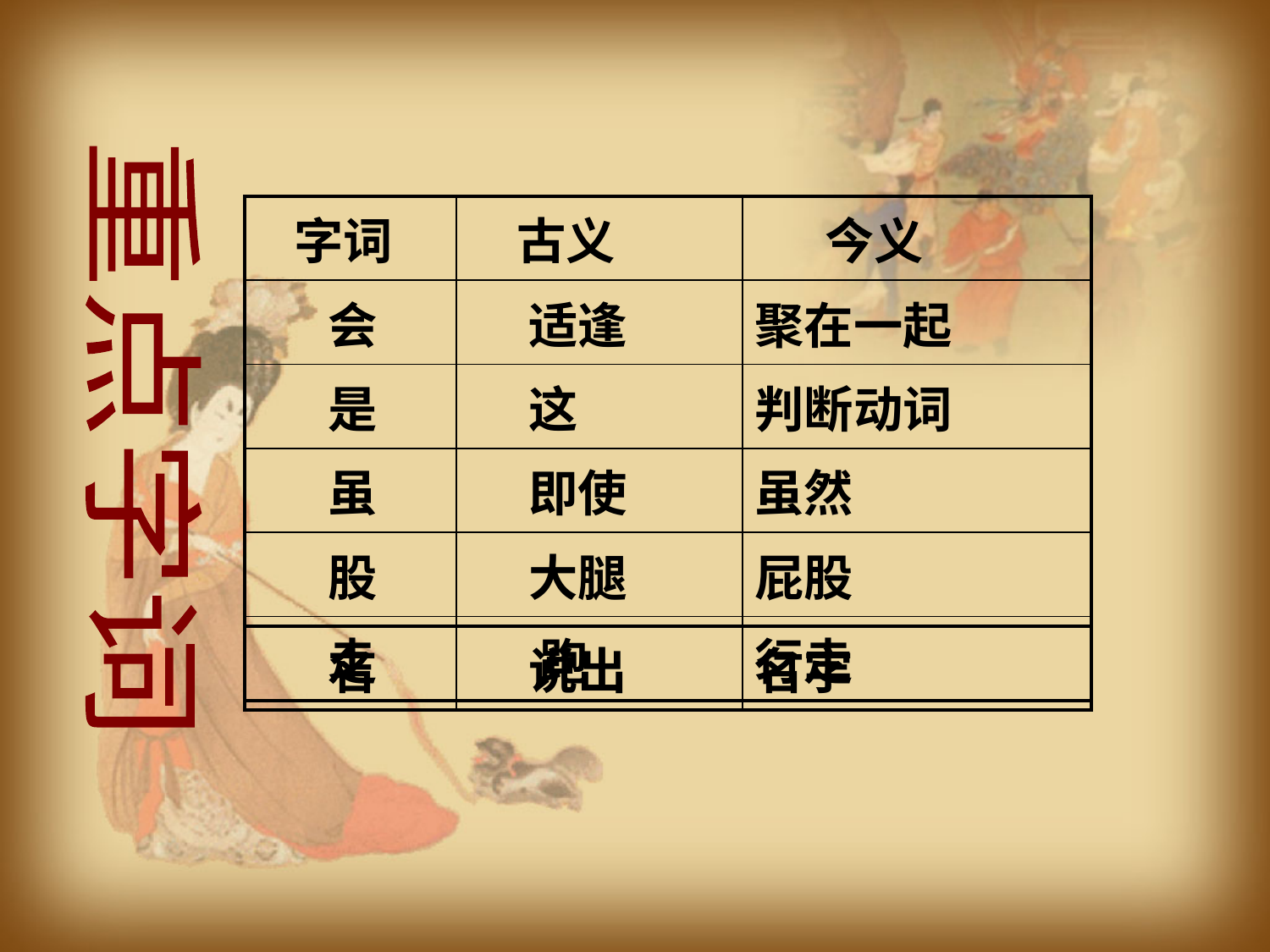

| 字词 | 古义 | 今义 |
| --- | --- | --- |
| 会 | 适逢 | 聚在一起 |
| 是 | 这 | 判断动词 |
| 虽 | 即使 | 虽然 |
| 股 | 大腿 | 屁股 |
| 走 | 跑 | 行走 |
重点字词

| 名 | 说出 | 名字 |
| --- | --- | --- |